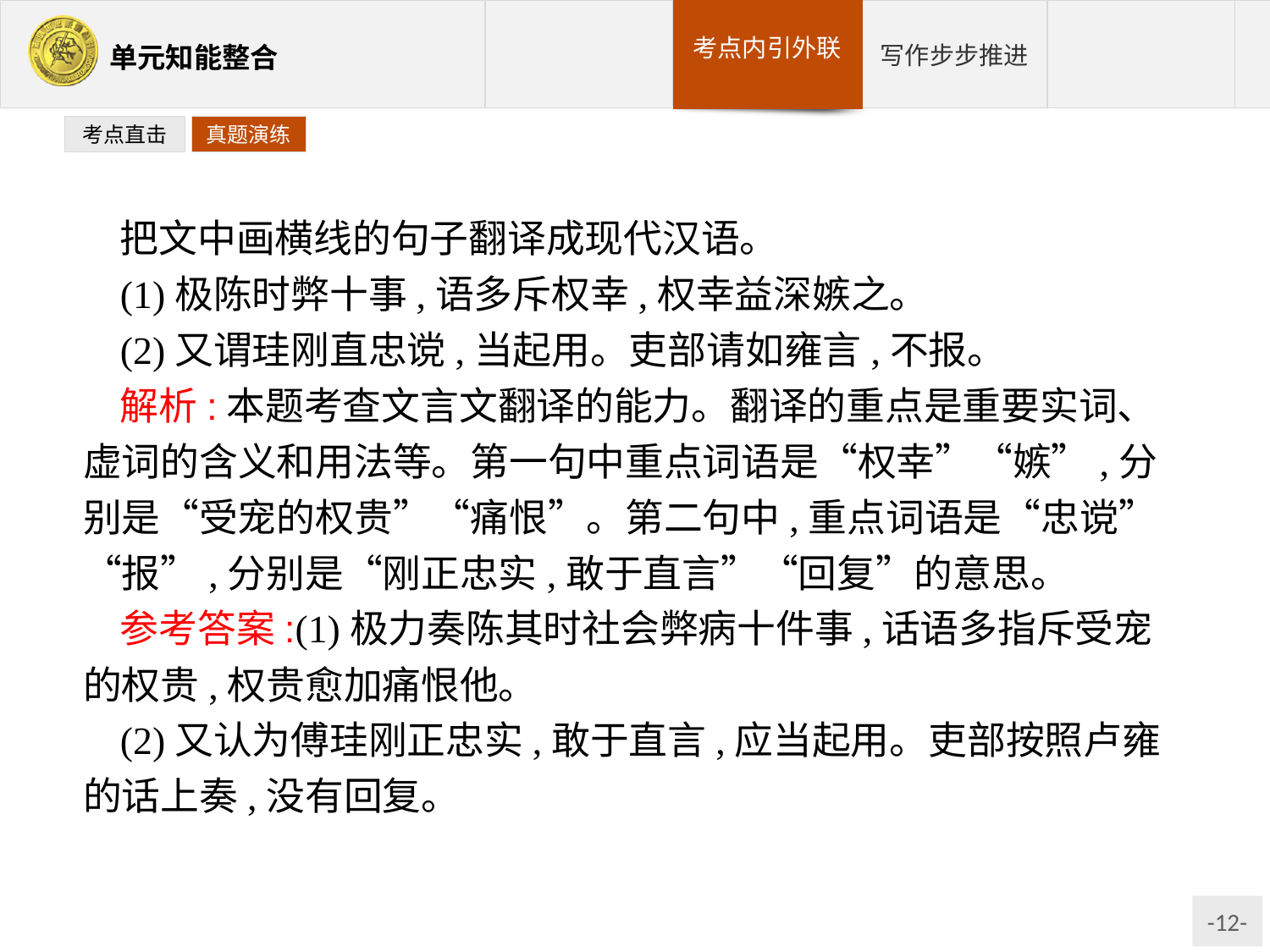

考点直击
真题演练
把文中画横线的句子翻译成现代汉语。
(1)极陈时弊十事,语多斥权幸,权幸益深嫉之。
(2)又谓珪刚直忠谠,当起用。吏部请如雍言,不报。
解析:本题考查文言文翻译的能力。翻译的重点是重要实词、虚词的含义和用法等。第一句中重点词语是“权幸”“嫉”,分别是“受宠的权贵”“痛恨”。第二句中,重点词语是“忠谠”“报”,分别是“刚正忠实,敢于直言”“回复”的意思。
参考答案:(1)极力奏陈其时社会弊病十件事,话语多指斥受宠的权贵,权贵愈加痛恨他。
(2)又认为傅珪刚正忠实,敢于直言,应当起用。吏部按照卢雍的话上奏,没有回复。